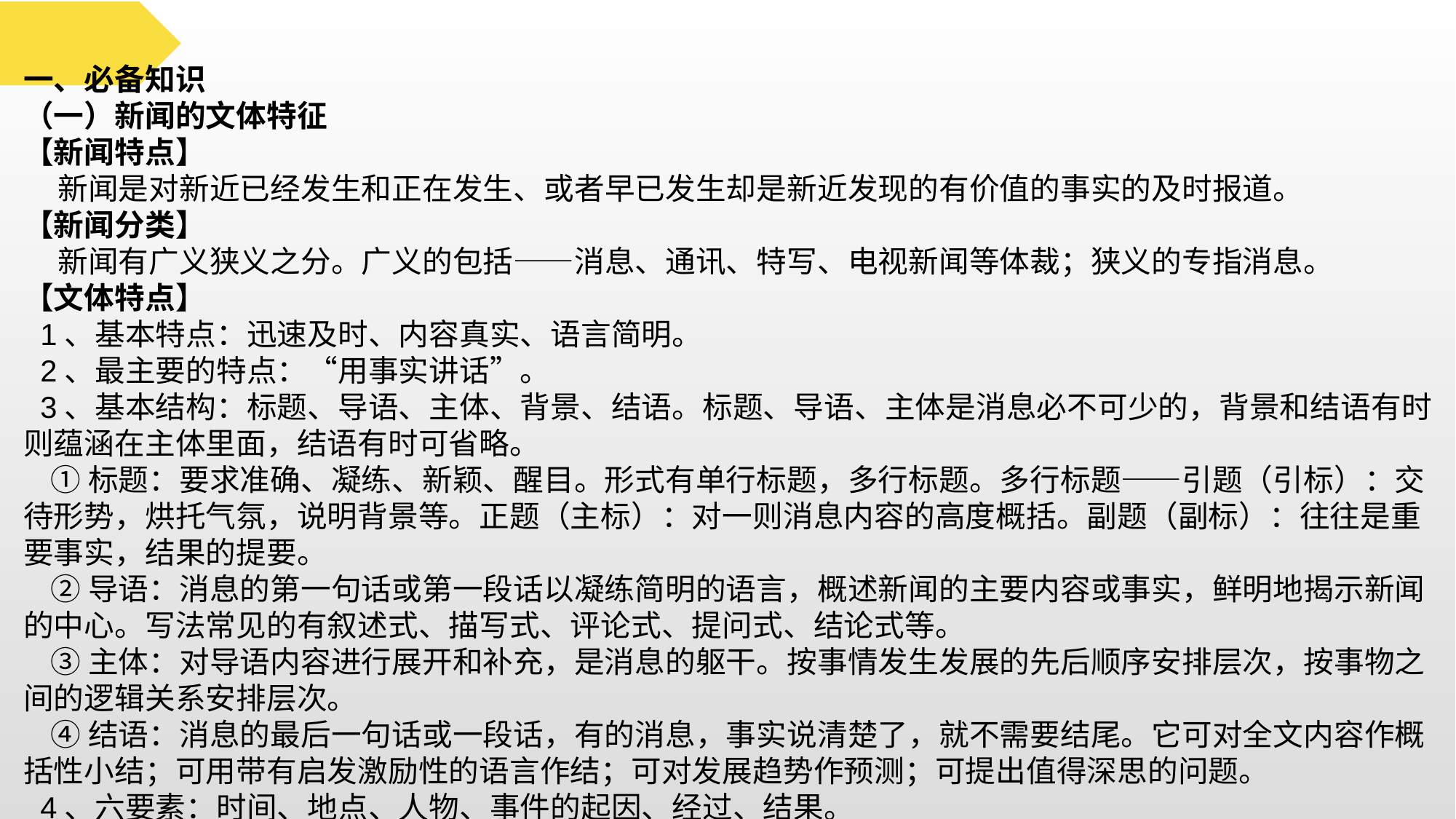

一、必备知识
（一）新闻的文体特征
【新闻特点】
    新闻是对新近已经发生和正在发生、或者早已发生却是新近发现的有价值的事实的及时报道。
【新闻分类】
    新闻有广义狭义之分。广义的包括——消息、通讯、特写、电视新闻等体裁；狭义的专指消息。
【文体特点】
  1、基本特点：迅速及时、内容真实、语言简明。
  2、最主要的特点：“用事实讲话”。
  3、基本结构：标题、导语、主体、背景、结语。标题、导语、主体是消息必不可少的，背景和结语有时则蕴涵在主体里面，结语有时可省略。
    ①标题：要求准确、凝练、新颖、醒目。形式有单行标题，多行标题。多行标题——引题（引标）：交待形势，烘托气氛，说明背景等。正题（主标）：对一则消息内容的高度概括。副题（副标）：往往是重要事实，结果的提要。
    ②导语：消息的第一句话或第一段话以凝练简明的语言，概述新闻的主要内容或事实，鲜明地揭示新闻的中心。写法常见的有叙述式、描写式、评论式、提问式、结论式等。
    ③主体：对导语内容进行展开和补充，是消息的躯干。按事情发生发展的先后顺序安排层次，按事物之间的逻辑关系安排层次。
    ④结语：消息的最后一句话或一段话，有的消息，事实说清楚了，就不需要结尾。它可对全文内容作概括性小结；可用带有启发激励性的语言作结；可对发展趋势作预测；可提出值得深思的问题。
  4、六要素：时间、地点、人物、事件的起因、经过、结果。